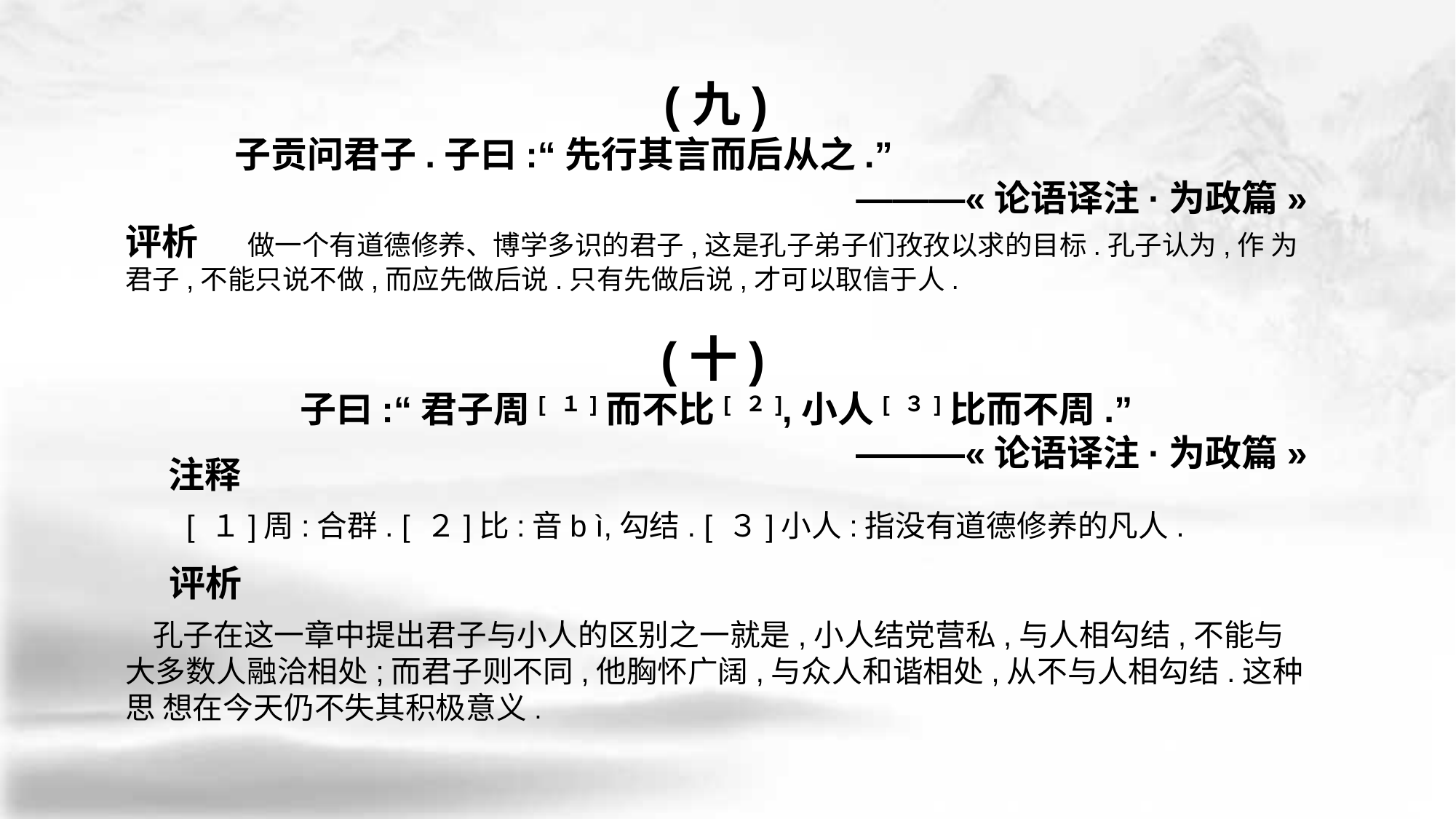

(九)
 	子贡问君子.子曰:“先行其言而后从之.”
———«论语译注·为政篇»
评析        做一个有道德修养、博学多识的君子,这是孔子弟子们孜孜以求的目标.孔子认为,作 为君子,不能只说不做,而应先做后说.只有先做后说,才可以取信于人.

 (十)
子曰:“君子周[ １]而不比[ ２],小人[ ３]比而不周.”
 ———«论语译注·为政篇»

　　[ １]周:合群. [ ２]比:音b ì,勾结. [ ３]小人:指没有道德修养的凡人.

   孔子在这一章中提出君子与小人的区别之一就是,小人结党营私,与人相勾结,不能与 大多数人融洽相处;而君子则不同,他胸怀广阔,与众人和谐相处,从不与人相勾结.这种思 想在今天仍不失其积极意义.
注释
评析